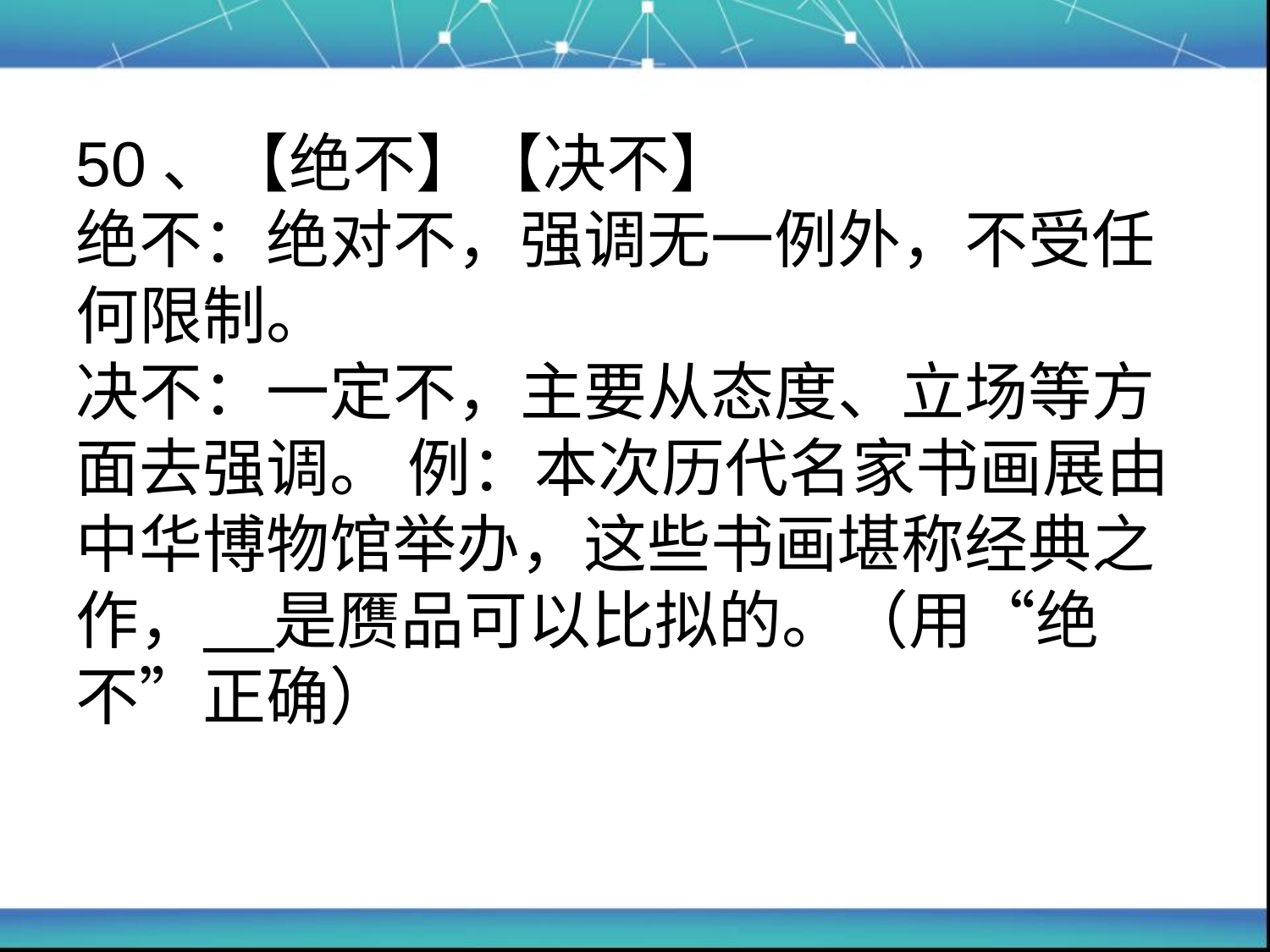

# 50、【绝不】【决不】 绝不：绝对不，强调无一例外，不受任何限制。 决不：一定不，主要从态度、立场等方面去强调。 例：本次历代名家书画展由中华博物馆举办，这些书画堪称经典之作，     是赝品可以比拟的。（用“绝不”正确）